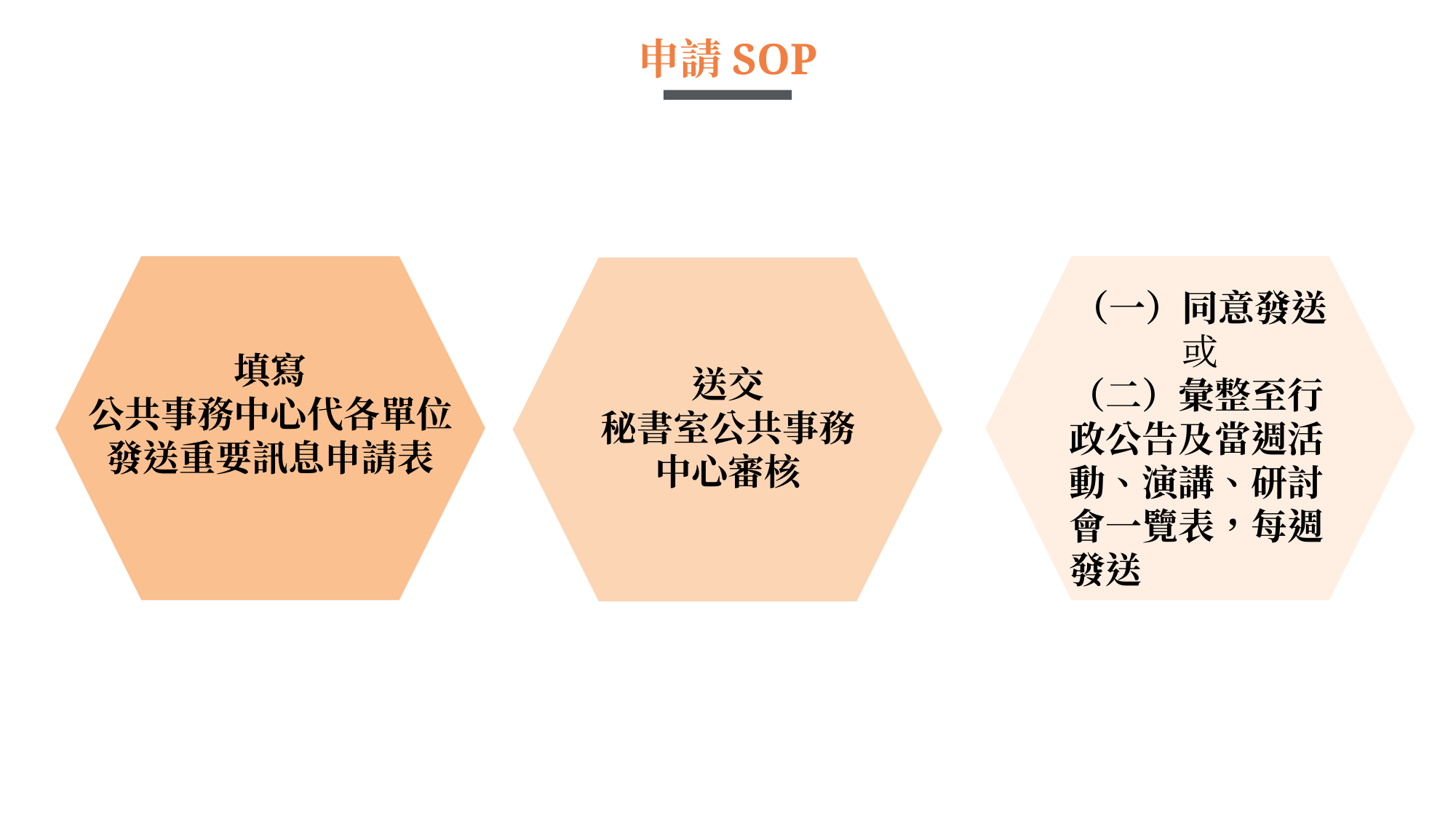

申請SOP

（一）同意發送或
（二）彙整至行政公告及當週活動、演講、研討會一覽表，每週發送
填寫
公共事務中心代各單位發送重要訊息申請表
送交
秘書室公共事務中心審核